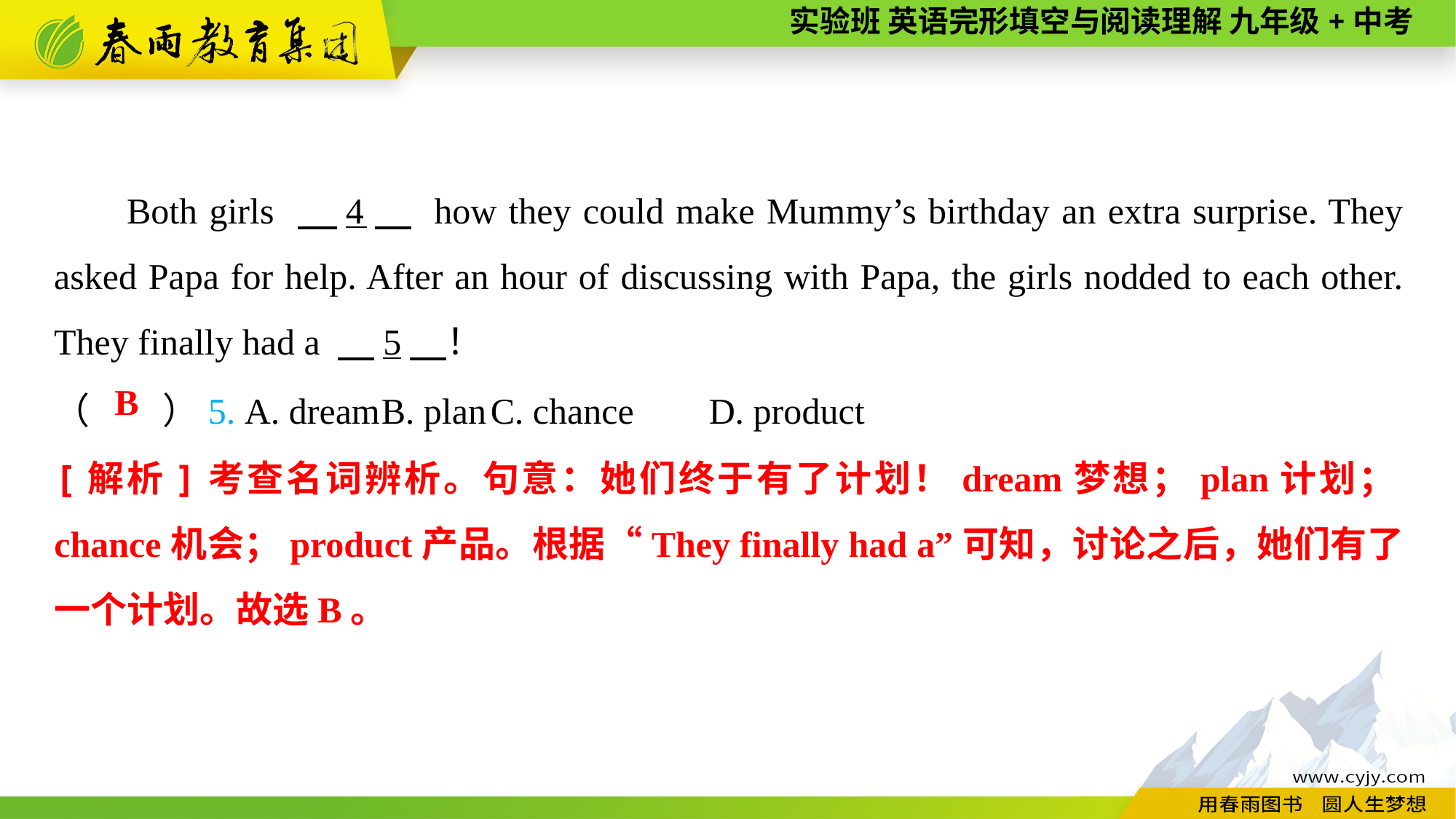

Both girls 　4　 how they could make Mummy’s birthday an extra surprise. They asked Papa for help. After an hour of discussing with Papa, the girls nodded to each other. They finally had a 　5　！
（　　）5. A. dream	B. plan	C. chance	D. product
B
[解析]考查名词辨析。句意：她们终于有了计划！dream梦想；plan计划；chance机会；product产品。根据“They finally had a”可知，讨论之后，她们有了一个计划。故选B。